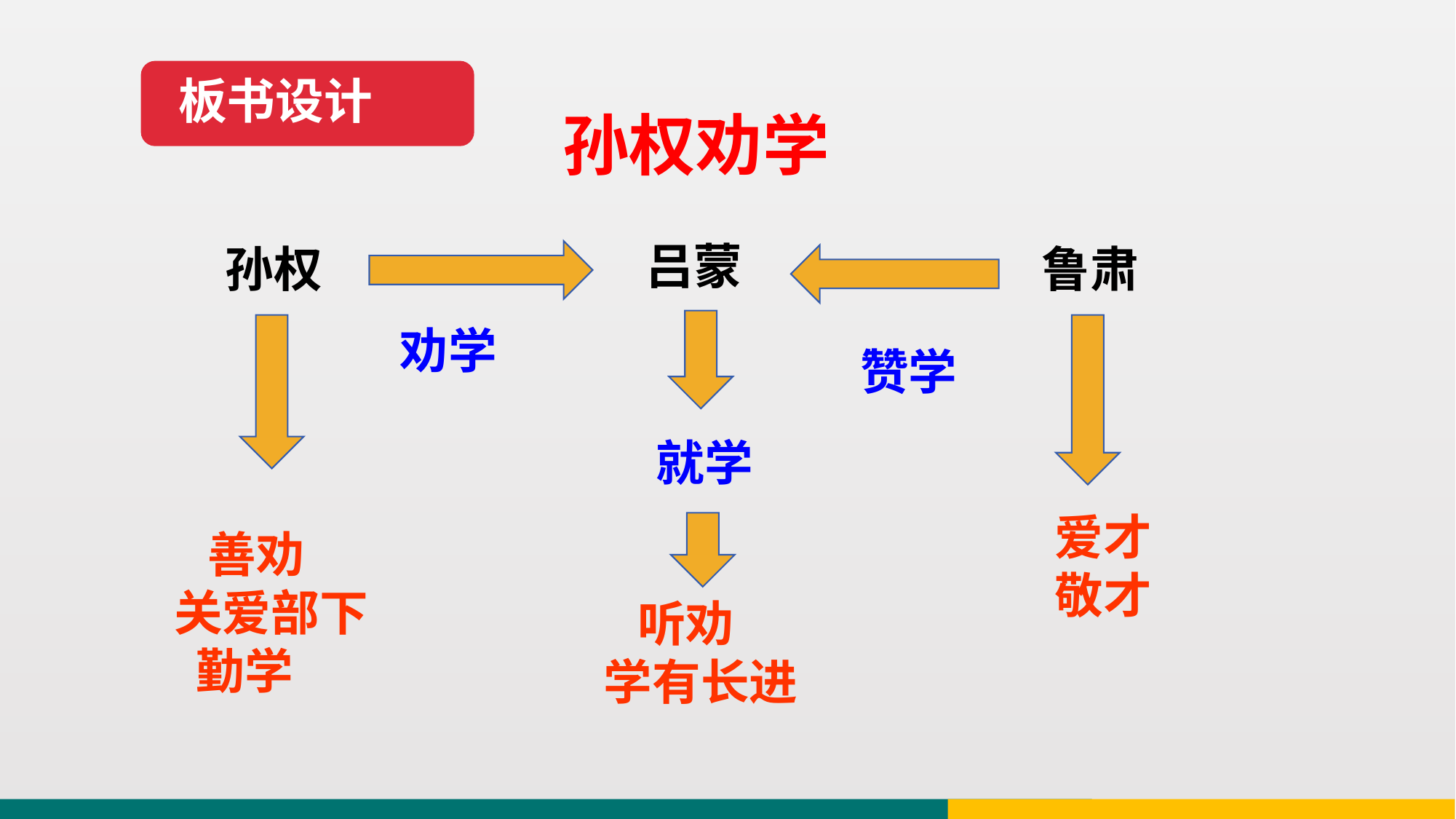

板书设计
孙权劝学
吕蒙
孙权
鲁肃

劝学

赞学
就学
爱才
敬才
  善劝
关爱部下
  勤学

  听劝
学有长进